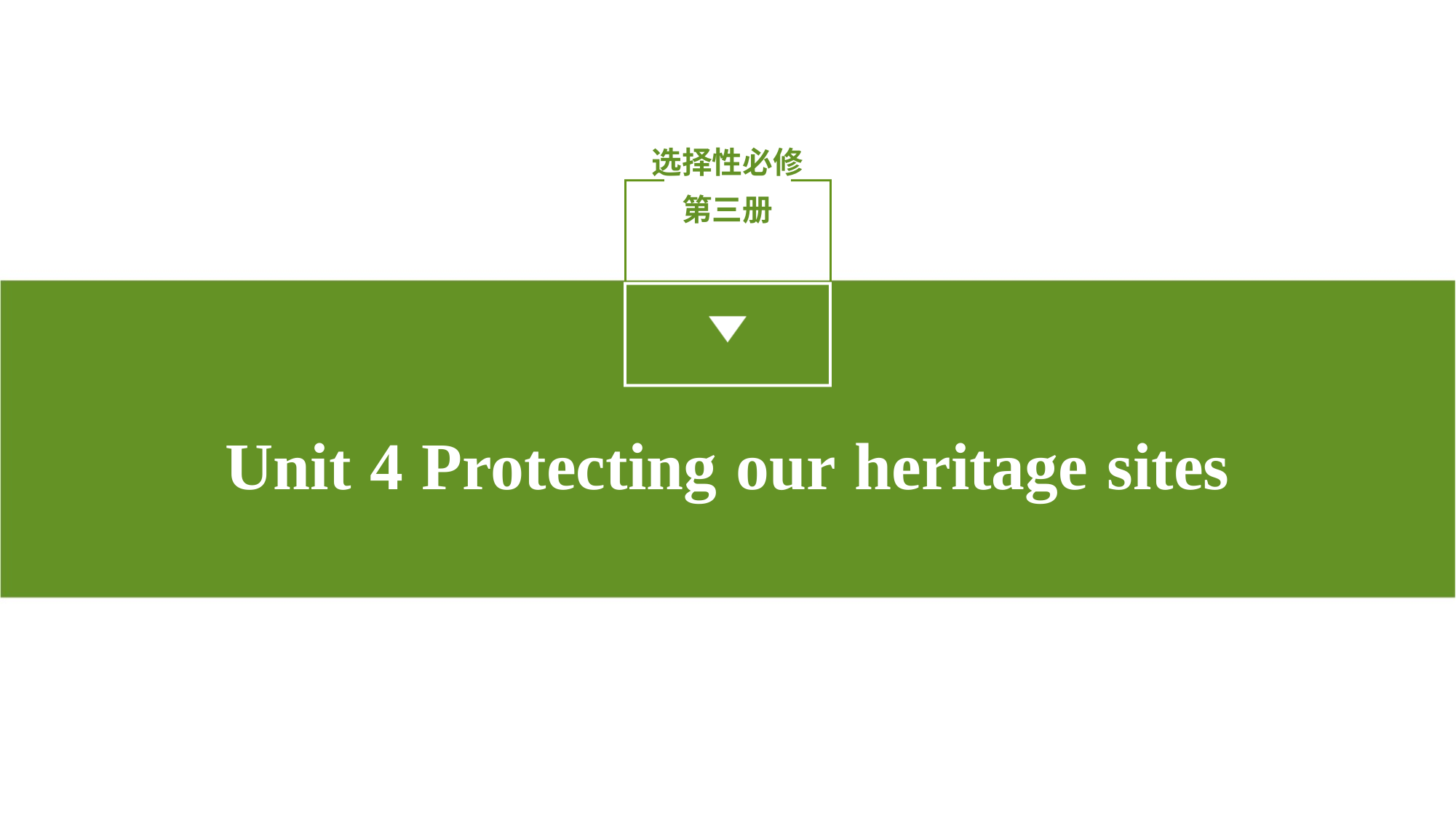

选择性必修第三册
Unit 4 Protecting our heritage sites